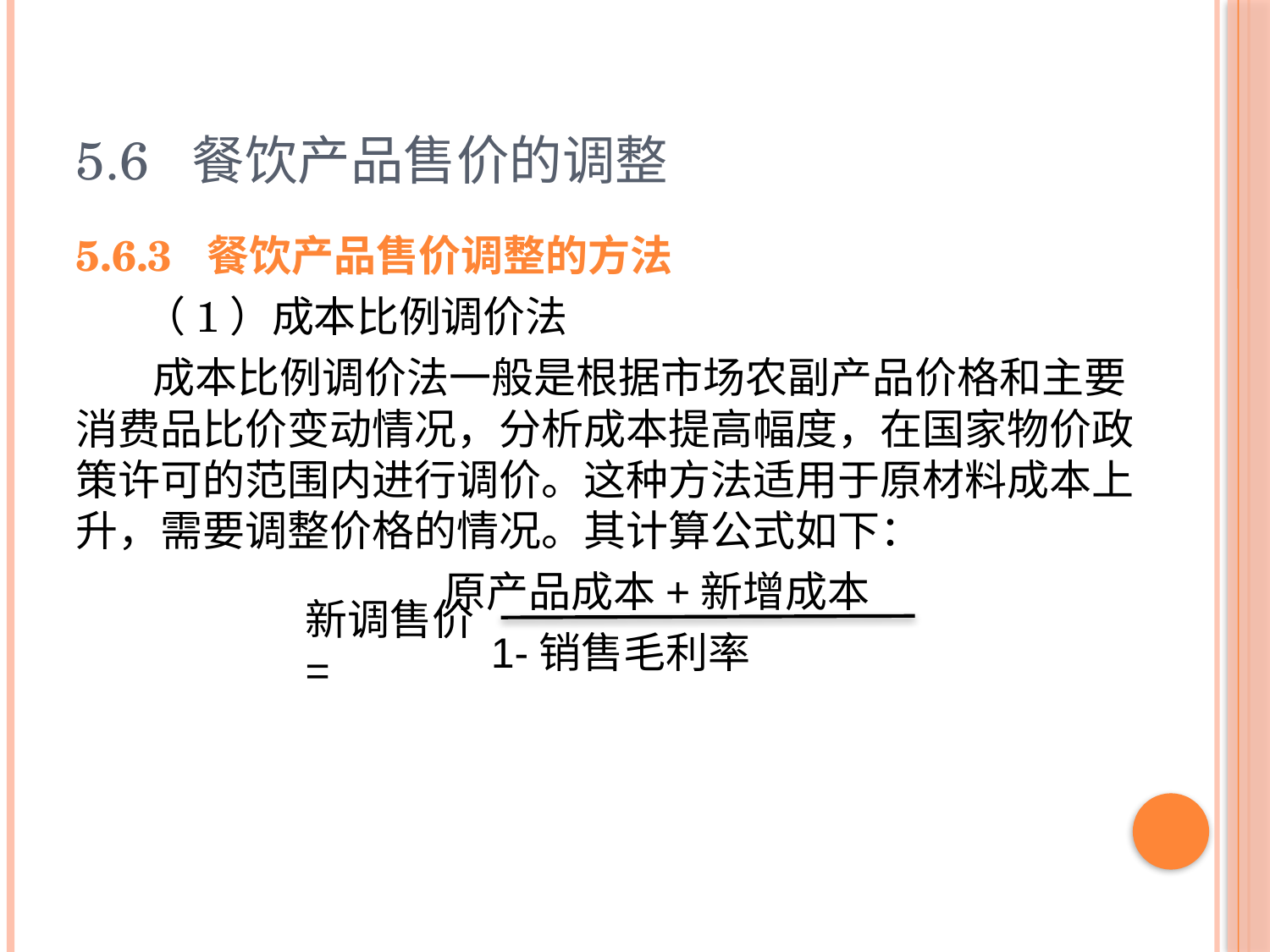

# 5.6  餐饮产品售价的调整
5.6.3  餐饮产品售价调整的方法
      （1）成本比例调价法
       成本比例调价法一般是根据市场农副产品价格和主要消费品比价变动情况，分析成本提高幅度，在国家物价政策许可的范围内进行调价。这种方法适用于原材料成本上升，需要调整价格的情况。其计算公式如下：
         原产品成本+新增成本
  1-销售毛利率
新调售价=